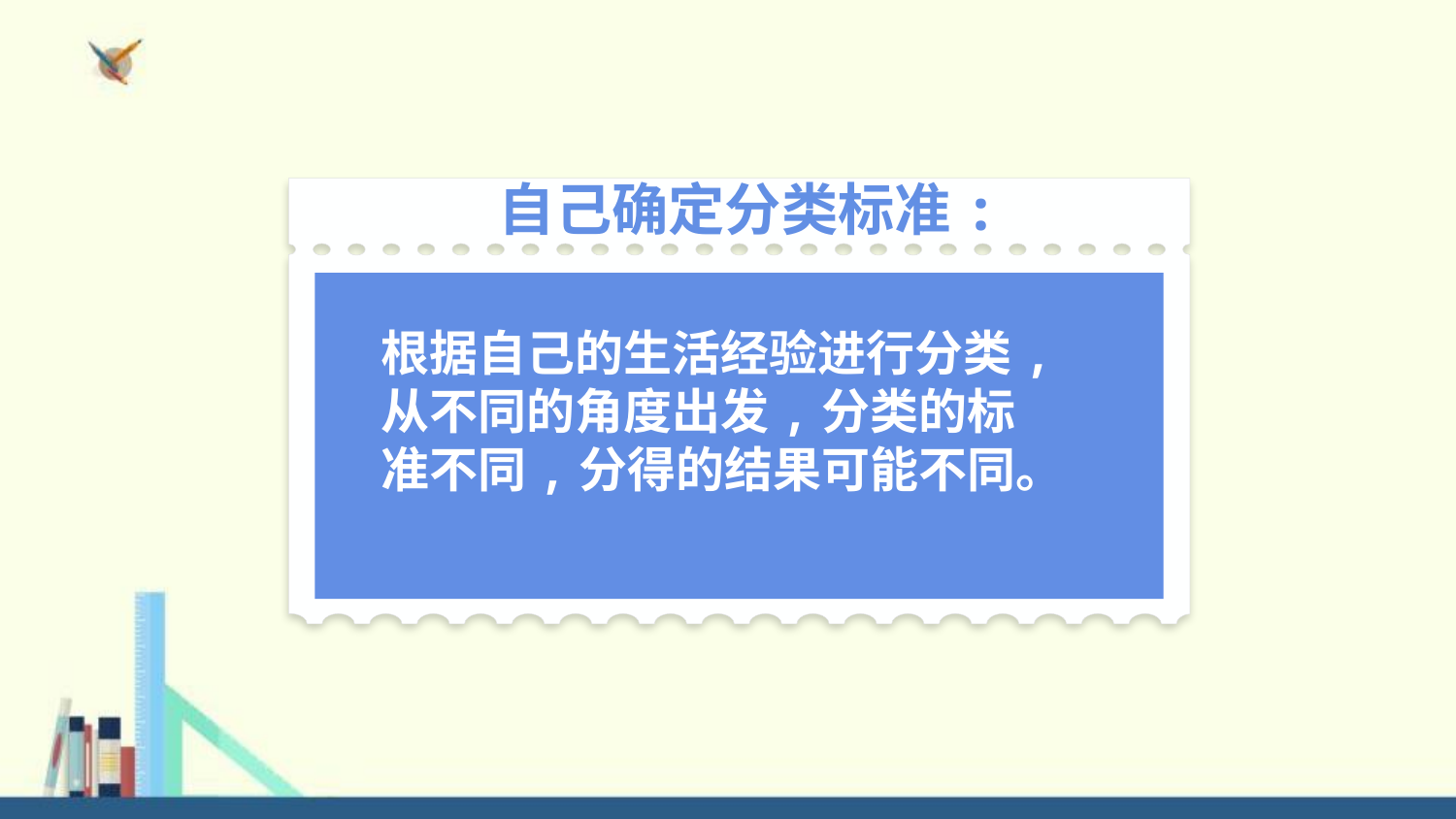

自己确定分类标准:

根据自己的生活经验进行分类,从不同的角度出发,分类的标准不同,分得的结果可能不同。